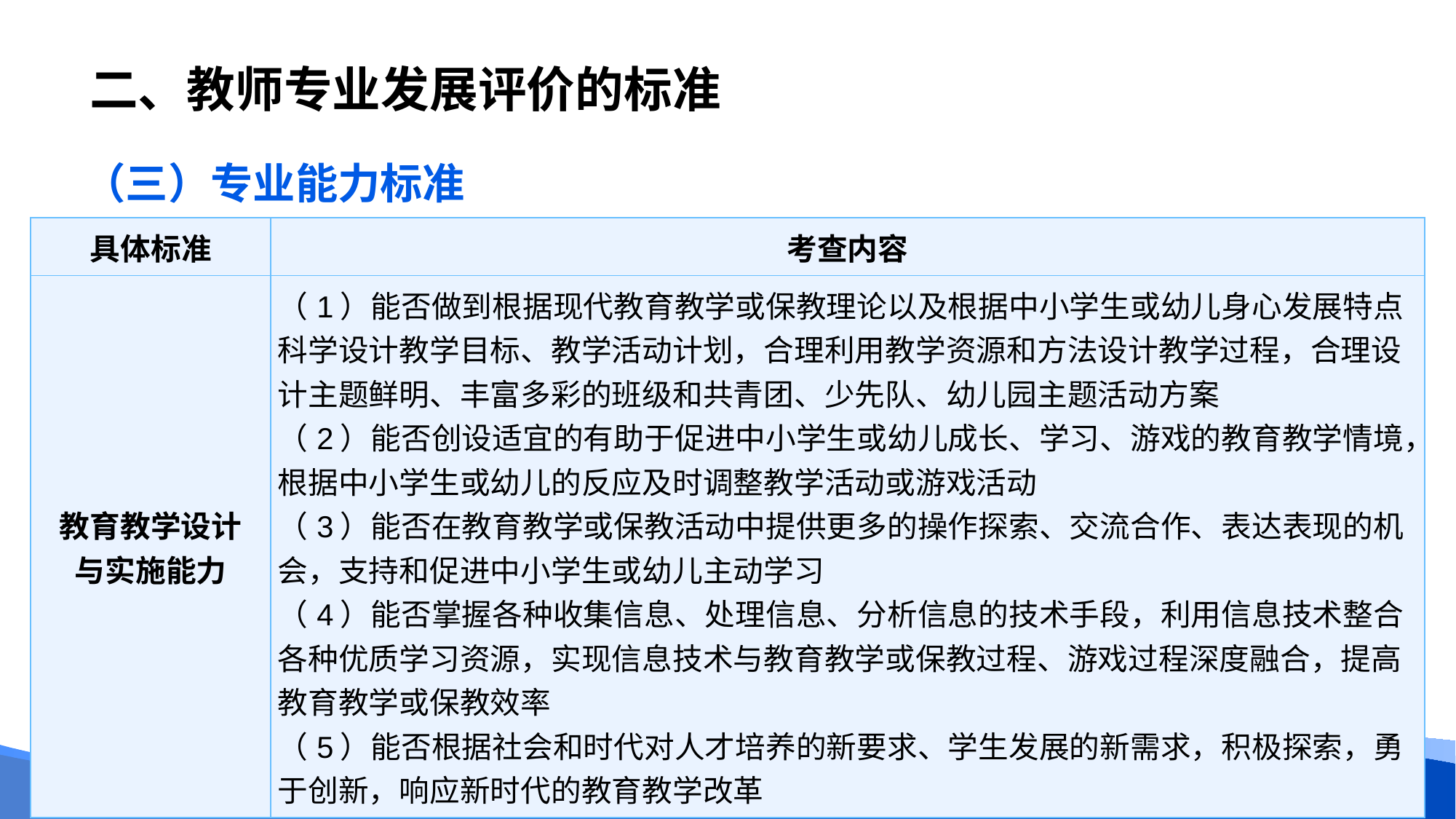

# 二、教师专业发展评价的标准
（三）专业能力标准
| 具体标准 | 考查内容 |
| --- | --- |
| 教育教学设计 与实施能力 | （1）能否做到根据现代教育教学或保教理论以及根据中小学生或幼儿身心发展特点科学设计教学目标、教学活动计划，合理利用教学资源和方法设计教学过程，合理设计主题鲜明、丰富多彩的班级和共青团、少先队、幼儿园主题活动方案 （2）能否创设适宜的有助于促进中小学生或幼儿成长、学习、游戏的教育教学情境，根据中小学生或幼儿的反应及时调整教学活动或游戏活动 （3）能否在教育教学或保教活动中提供更多的操作探索、交流合作、表达表现的机会，支持和促进中小学生或幼儿主动学习 （4）能否掌握各种收集信息、处理信息、分析信息的技术手段，利用信息技术整合各种优质学习资源，实现信息技术与教育教学或保教过程、游戏过程深度融合，提高教育教学或保教效率 （5）能否根据社会和时代对人才培养的新要求、学生发展的新需求，积极探索，勇于创新，响应新时代的教育教学改革 |